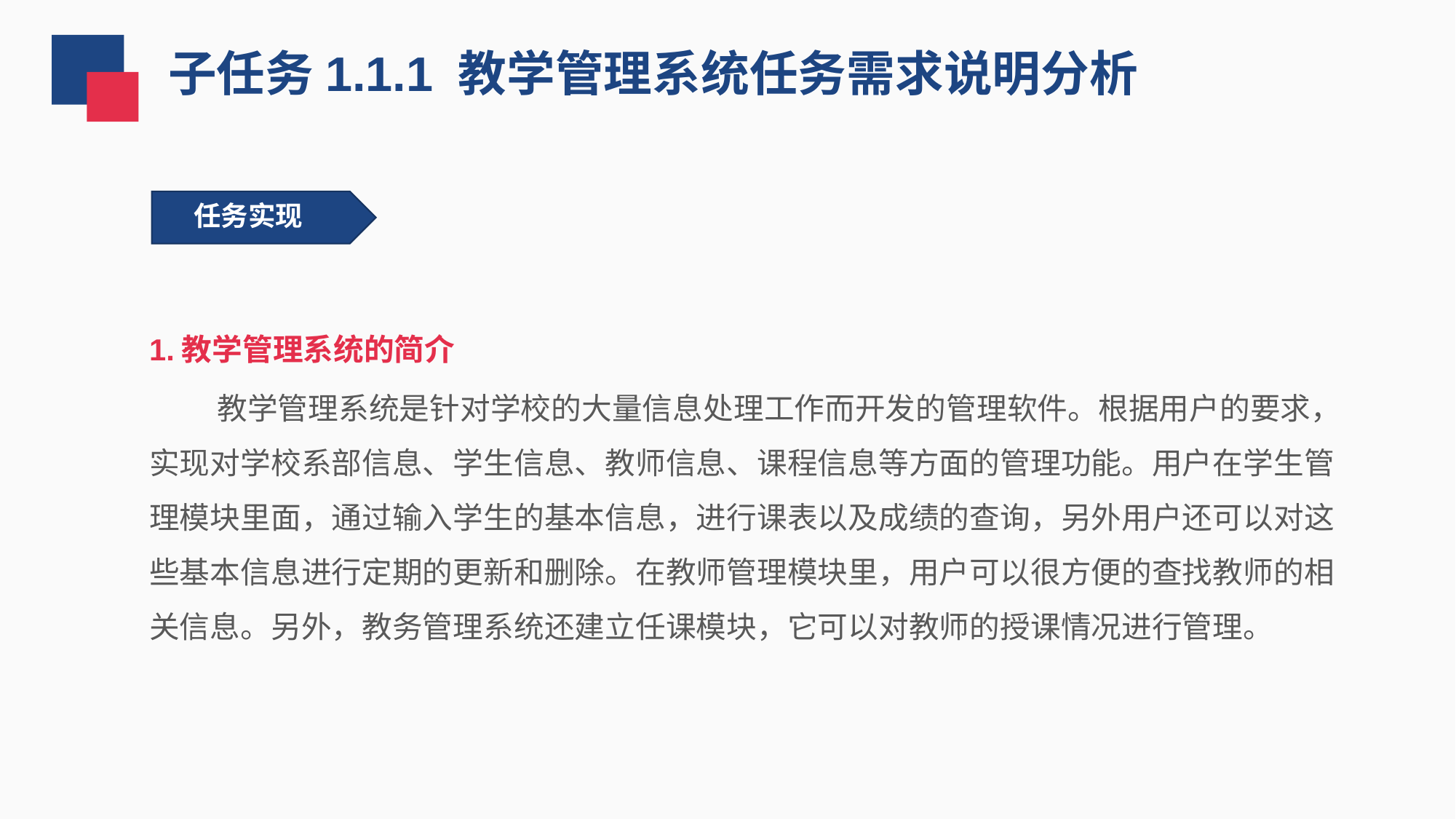

子任务1.1.1 教学管理系统任务需求说明分析

任务实现
    任务实现
1.教学管理系统的简介
         教学管理系统是针对学校的大量信息处理工作而开发的管理软件。根据用户的要求，实现对学校系部信息、学生信息、教师信息、课程信息等方面的管理功能。用户在学生管理模块里面，通过输入学生的基本信息，进行课表以及成绩的查询，另外用户还可以对这些基本信息进行定期的更新和删除。在教师管理模块里，用户可以很方便的查找教师的相关信息。另外，教务管理系统还建立任课模块，它可以对教师的授课情况进行管理。